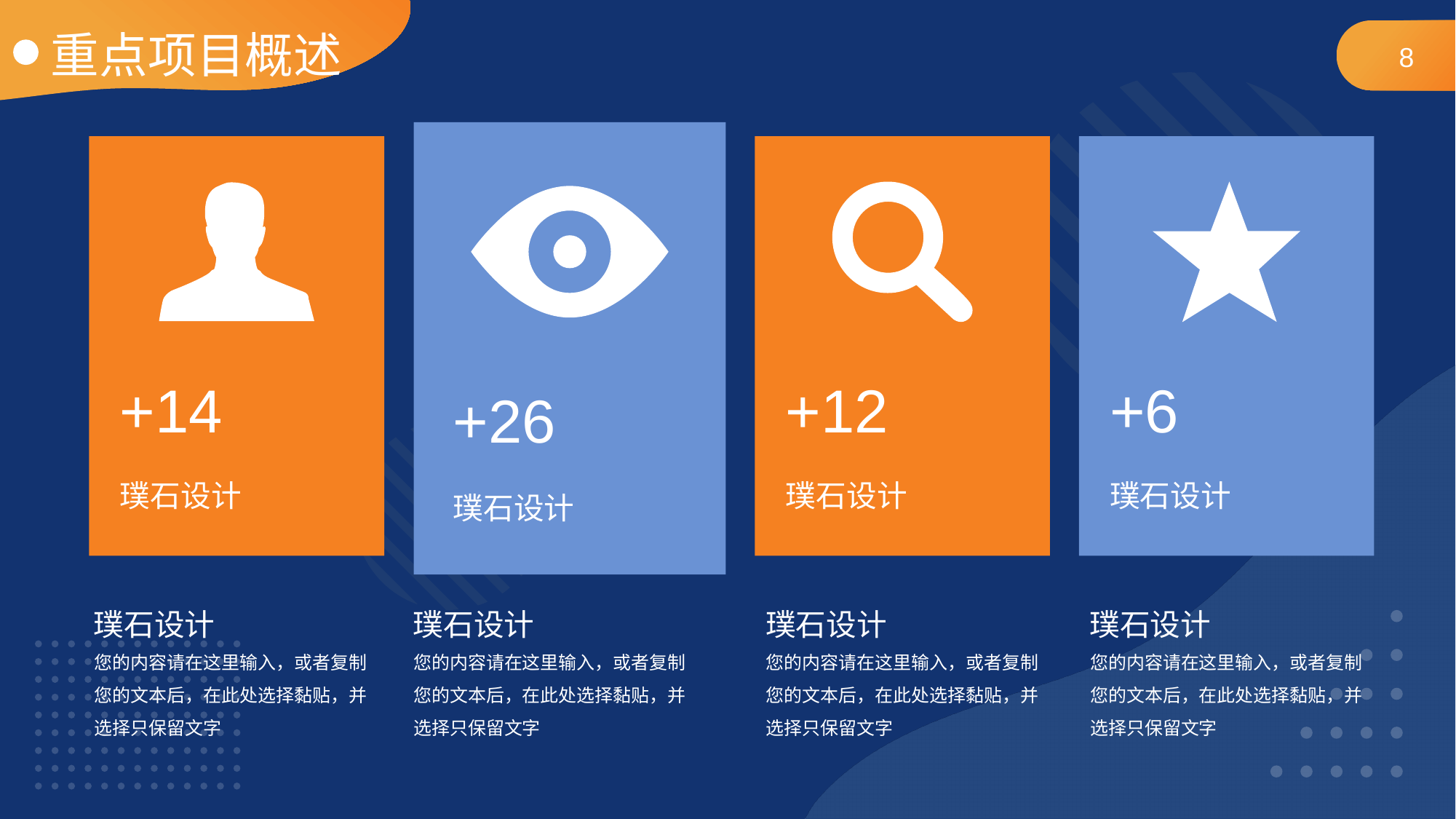

# 重点项目概述
8

+26
璞石设计
璞石设计
您的内容请在这里输入，或者复制您的文本后，在此处选择黏贴，并选择只保留文字

+14
璞石设计
璞石设计
您的内容请在这里输入，或者复制您的文本后，在此处选择黏贴，并选择只保留文字

+12
璞石设计
璞石设计
您的内容请在这里输入，或者复制您的文本后，在此处选择黏贴，并选择只保留文字

+6
璞石设计
璞石设计
您的内容请在这里输入，或者复制您的文本后，在此处选择黏贴，并选择只保留文字